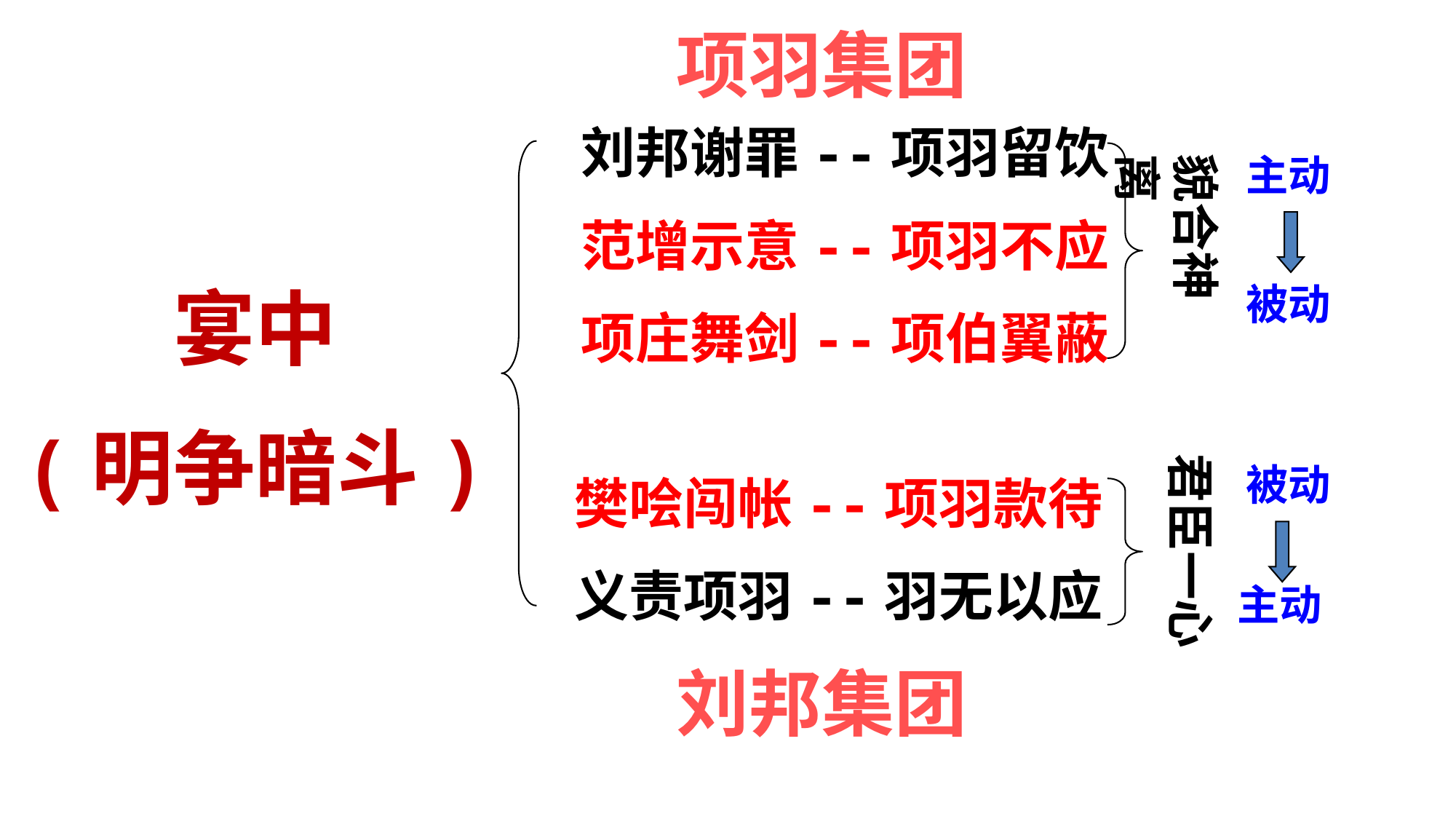

项羽集团
刘邦谢罪--项羽留饮
范增示意--项羽不应
项庄舞剑--项伯翼蔽

貌合神离
主动

宴中
(明争暗斗)
被动
君臣一心

被动
樊哙闯帐--项羽款待
义责项羽--羽无以应

主动
刘邦集团